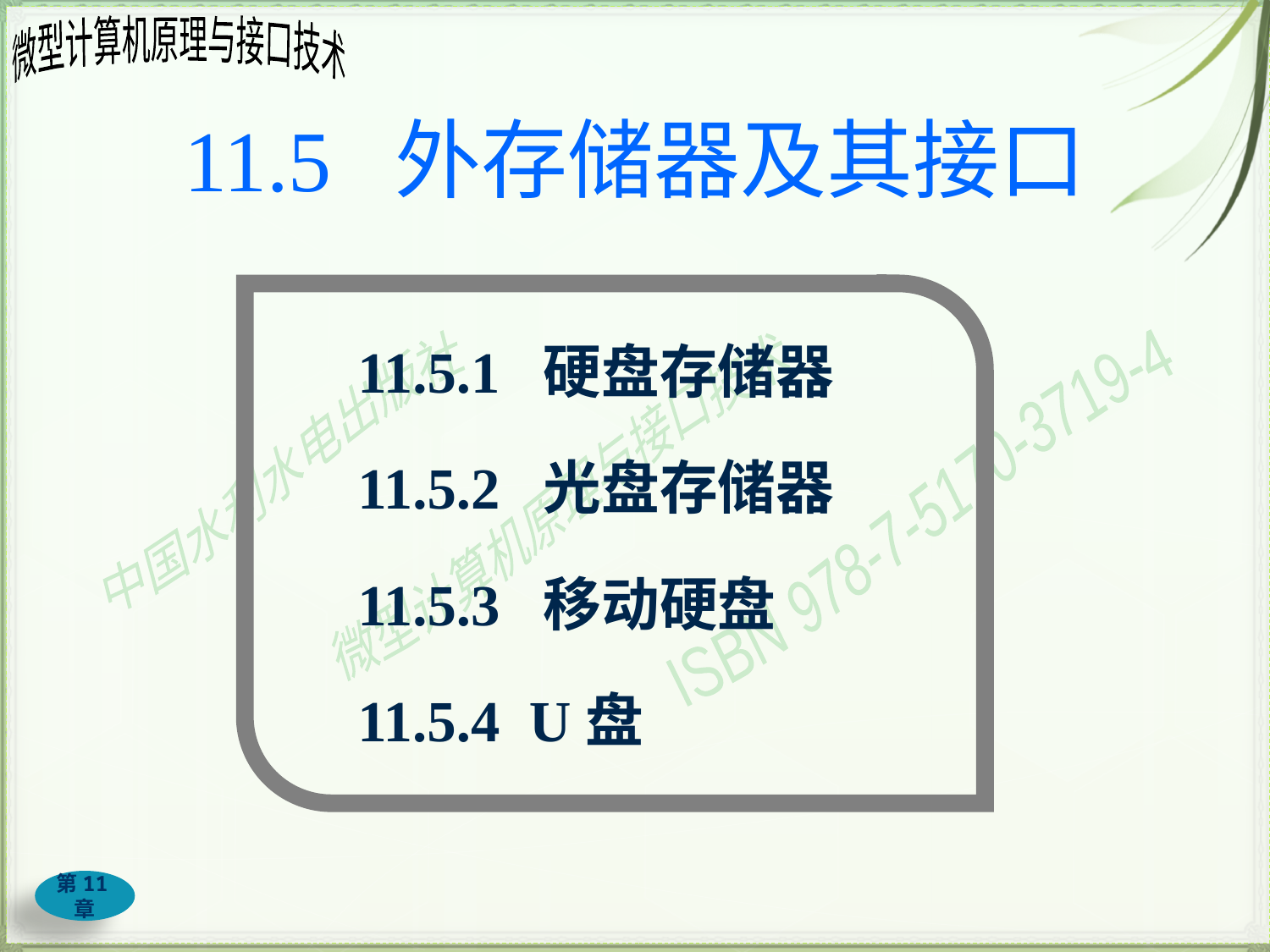

# 11.5  外存储器及其接口

11.5.1  硬盘存储器
11.5.2  光盘存储器
11.5.3  移动硬盘
11.5.4  U盘